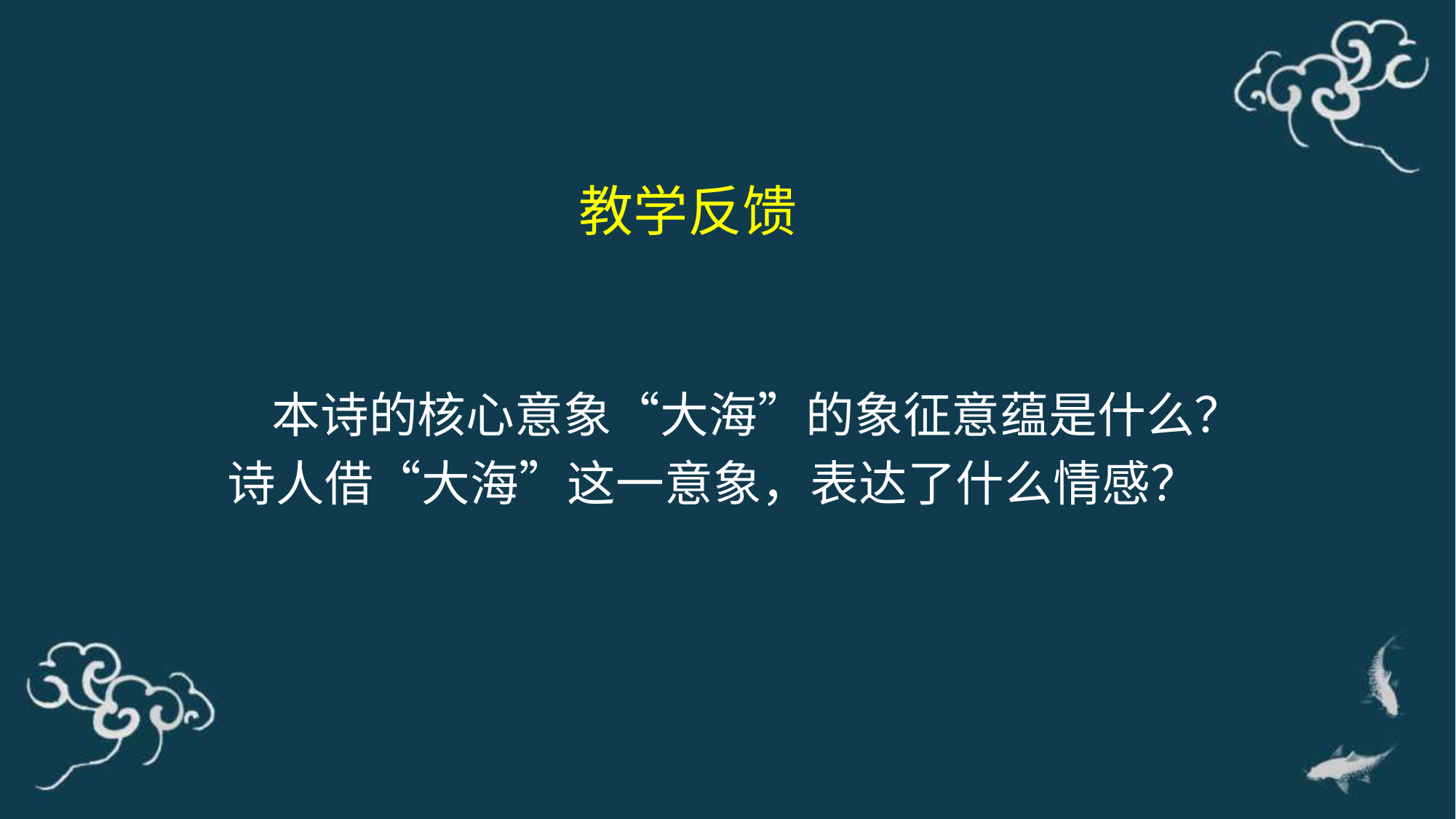

教学反馈
   本诗的核心意象“大海”的象征意蕴是什么？诗人借“大海”这一意象，表达了什么情感？